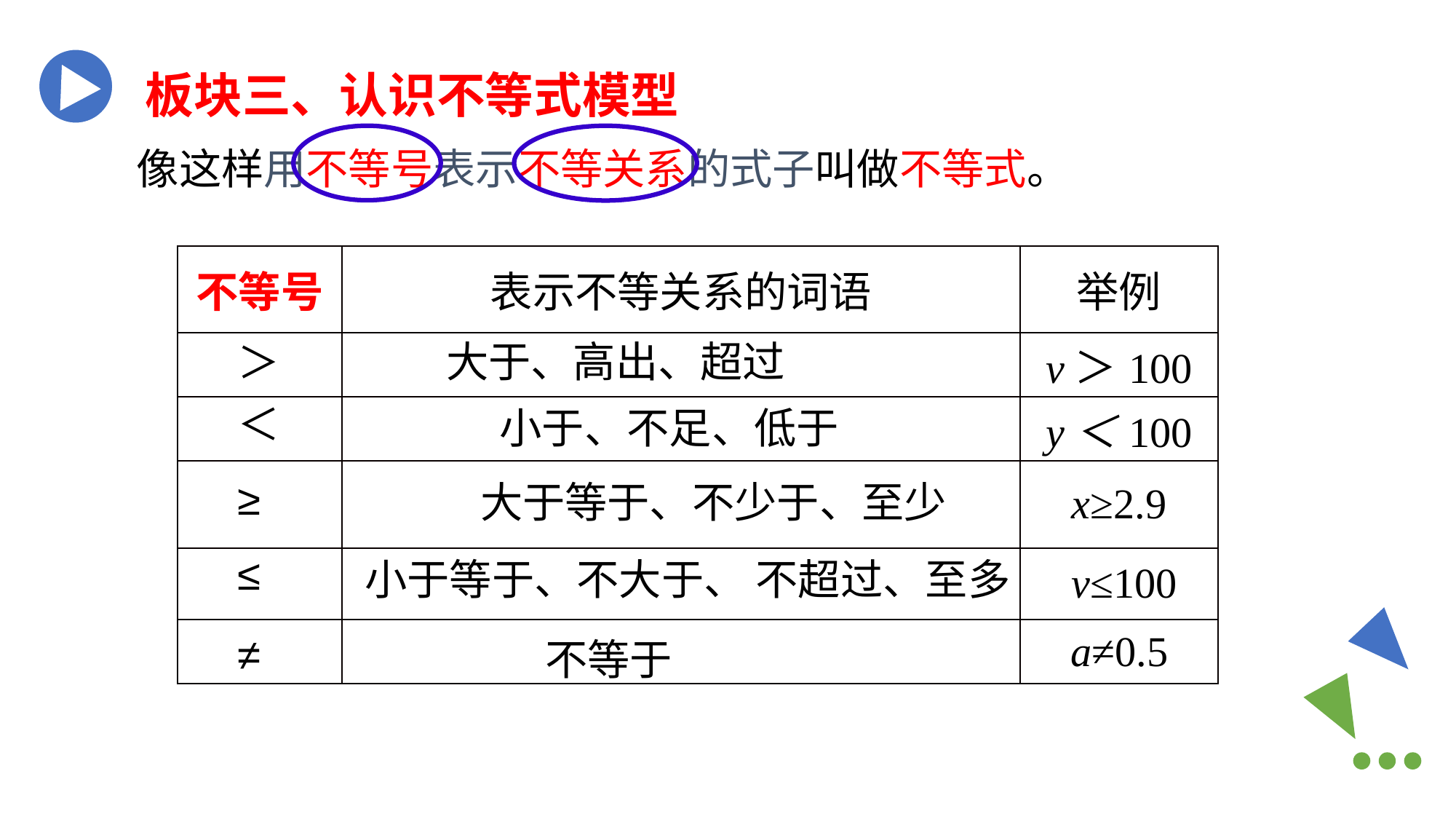

板块三、认识不等式模型

像这样用不等号表示不等关系的式子叫做不等式。
| 不等号 | 表示不等关系的词语 | 举例 |
| --- | --- | --- |
|  |  | v＞100 |
|  |  | y＜100 |
|  |  | x≥2.9 |
|  |  | v≤100 |
|  |  | a≠0.5 |
大于、高出、超过
＞
＜

小于、不足、低于
≥

大于等于、不少于、至少
≤
小于等于、不大于、 不超过、至多
≠

 不等于